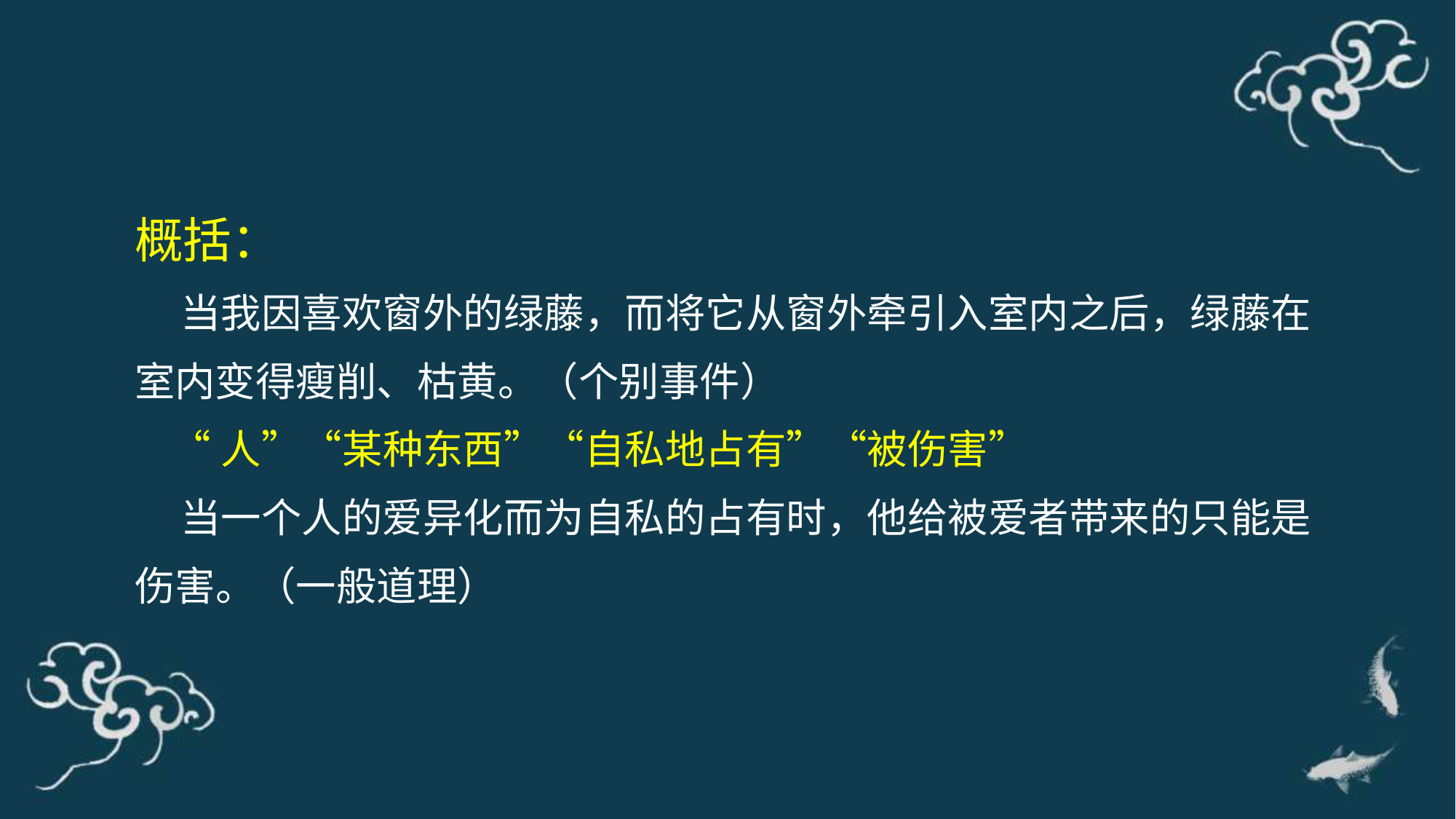

概括：
    当我因喜欢窗外的绿藤，而将它从窗外牵引入室内之后，绿藤在室内变得瘦削、枯黄。（个别事件）
    “人”“某种东西”“自私地占有”“被伤害”
    当一个人的爱异化而为自私的占有时，他给被爱者带来的只能是伤害。（一般道理）